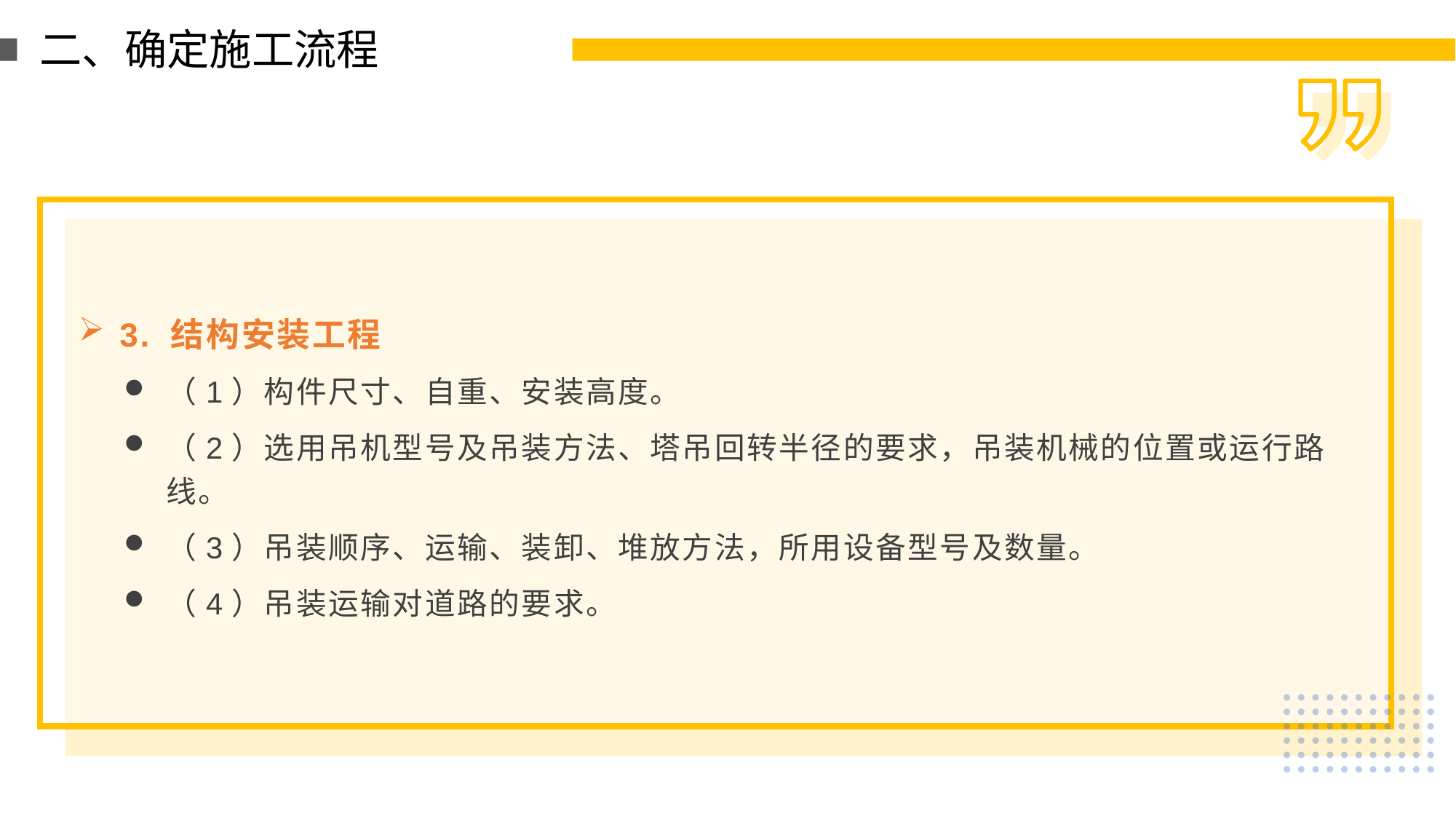

二、确定施工流程

3. 结构安装工程
（1）构件尺寸、自重、安装高度。
（2）选用吊机型号及吊装方法、塔吊回转半径的要求，吊装机械的位置或运行路线。
（3）吊装顺序、运输、装卸、堆放方法，所用设备型号及数量。
（4）吊装运输对道路的要求。